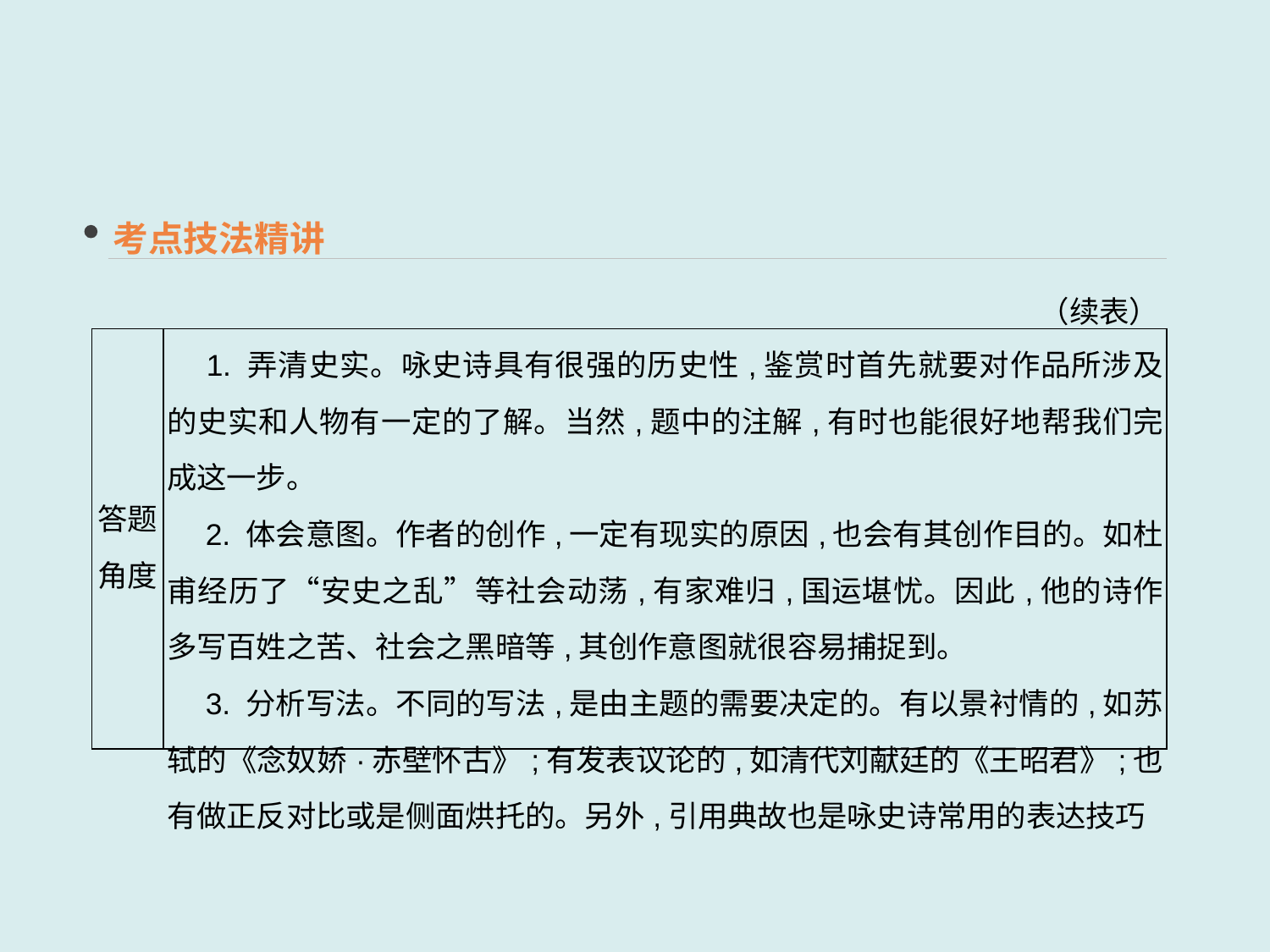

考点技法精讲

（续表）
| 答题 角度 | 1. 弄清史实。咏史诗具有很强的历史性,鉴赏时首先就要对作品所涉及的史实和人物有一定的了解。当然,题中的注解,有时也能很好地帮我们完成这一步。 　2. 体会意图。作者的创作,一定有现实的原因,也会有其创作目的。如杜甫经历了“安史之乱”等社会动荡,有家难归,国运堪忧。因此,他的诗作多写百姓之苦、社会之黑暗等,其创作意图就很容易捕捉到。 　3. 分析写法。不同的写法,是由主题的需要决定的。有以景衬情的,如苏轼的《念奴娇·赤壁怀古》;有发表议论的,如清代刘献廷的《王昭君》;也有做正反对比或是侧面烘托的。另外,引用典故也是咏史诗常用的表达技巧 |
| --- | --- |